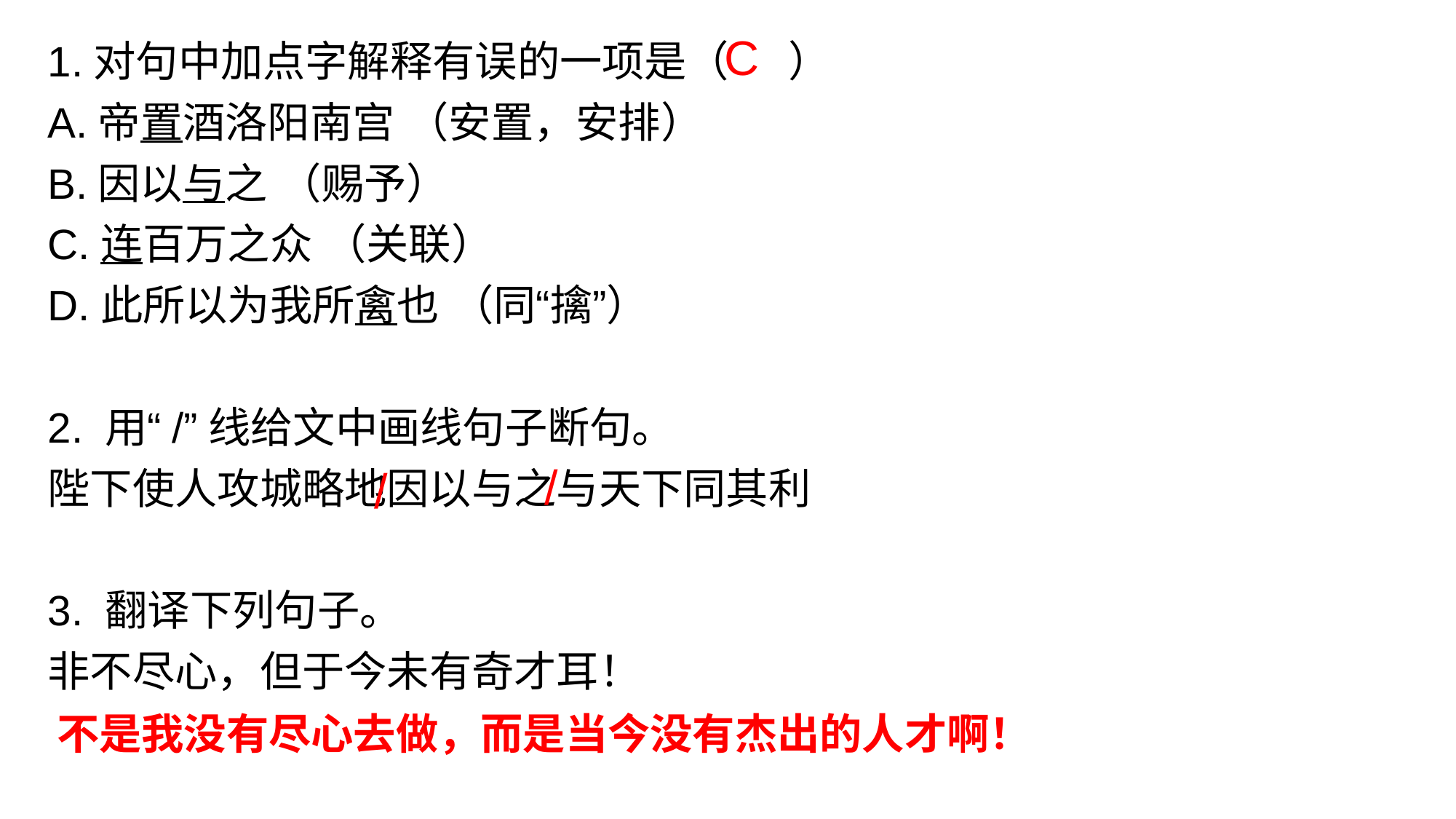

C
1.对句中加点字解释有误的一项是（     ）
A.帝置酒洛阳南宫 （安置，安排）
B.因以与之 （赐予）
C.连百万之众 （关联）
D.此所以为我所禽也 （同“擒”）

2. 用“/”线给文中画线句子断句。
陛下使人攻城略地因以与之与天下同其利

3. 翻译下列句子。
非不尽心，但于今未有奇才耳！

/
/
不是我没有尽心去做，而是当今没有杰出的人才啊！